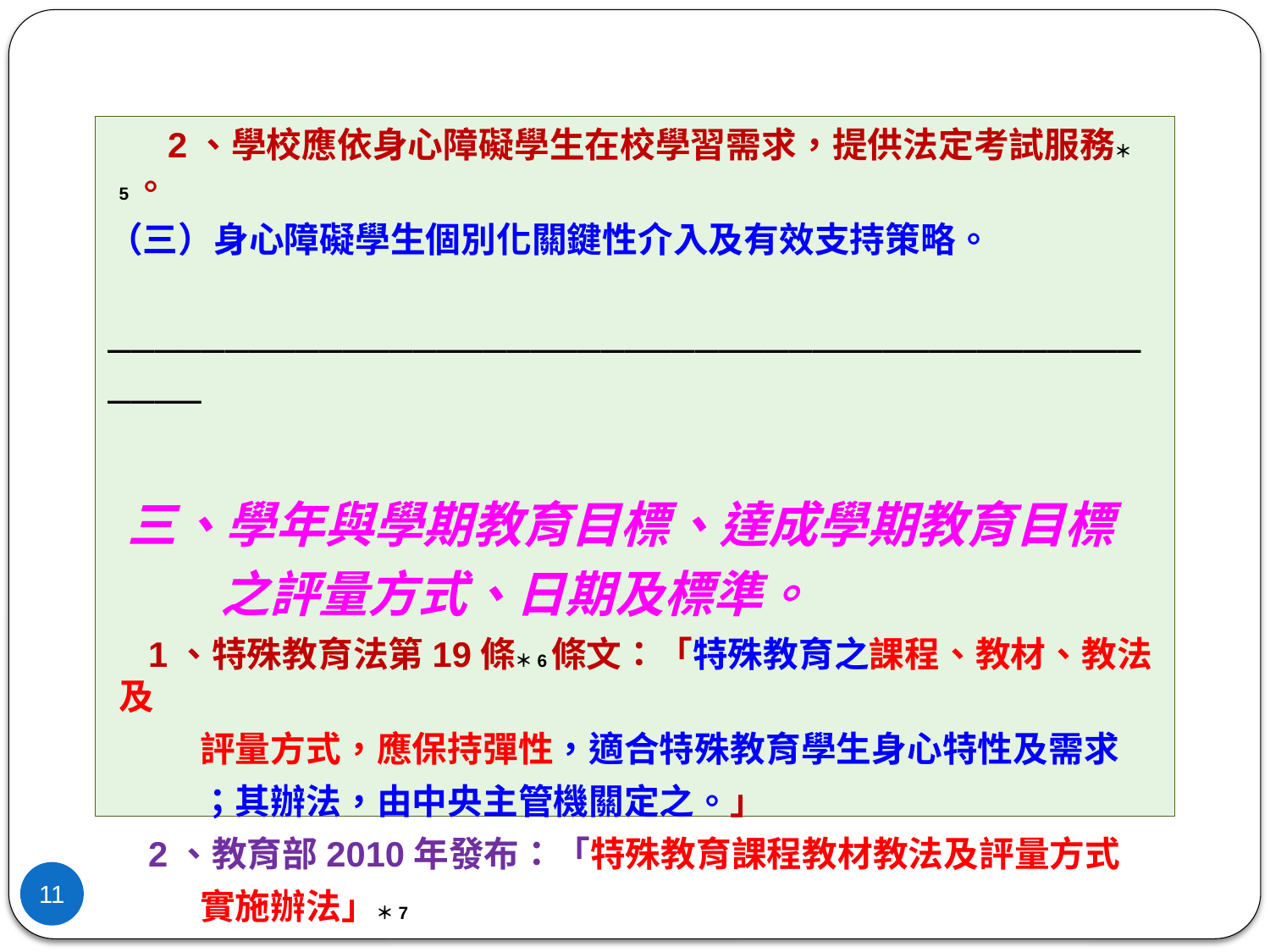

2、學校應依身心障礙學生在校學習需求，提供法定考試服務＊5。
（三）身心障礙學生個別化關鍵性介入及有效支持策略。
  ––––––––––––––––––––––––––––––––––––––––––––––––

 三、學年與學期教育目標、達成學期教育目標
         之評量方式、日期及標準。
   1、特殊教育法第19條＊6條文：「特殊教育之課程、教材、教法及
         評量方式，應保持彈性，適合特殊教育學生身心特性及需求
         ；其辦法，由中央主管機關定之。」
   2、教育部2010年發布：「特殊教育課程教材教法及評量方式
         實施辦法」＊7

11